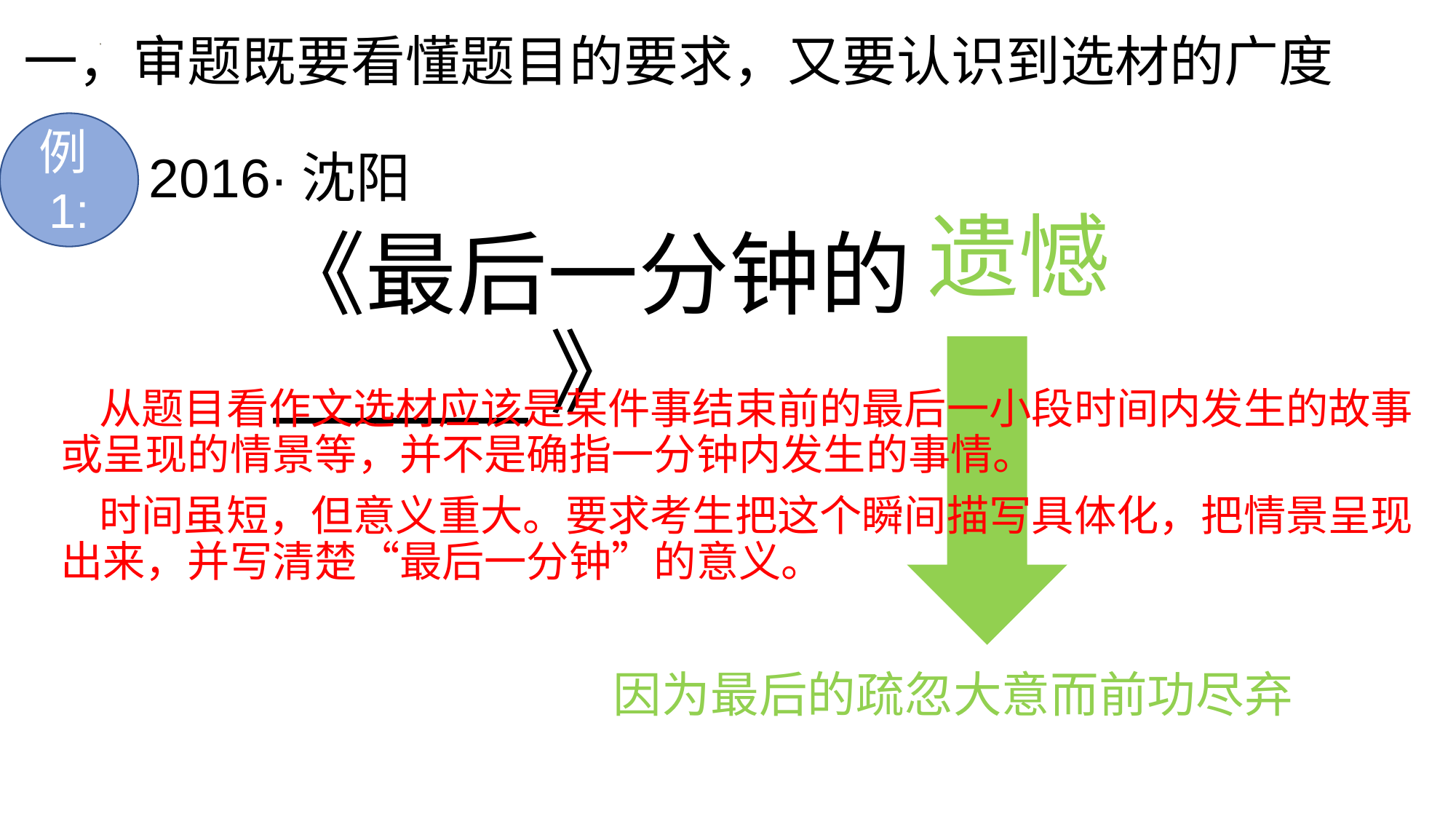

# 一，审题既要看懂题目的要求，又要认识到选材的广度
2016·沈阳
例1:
遗憾
《最后一分钟的_____》

   从题目看作文选材应该是某件事结束前的最后一小段时间内发生的故事或呈现的情景等，并不是确指一分钟内发生的事情。
   时间虽短，但意义重大。要求考生把这个瞬间描写具体化，把情景呈现出来，并写清楚“最后一分钟”的意义。
因为最后的疏忽大意而前功尽弃